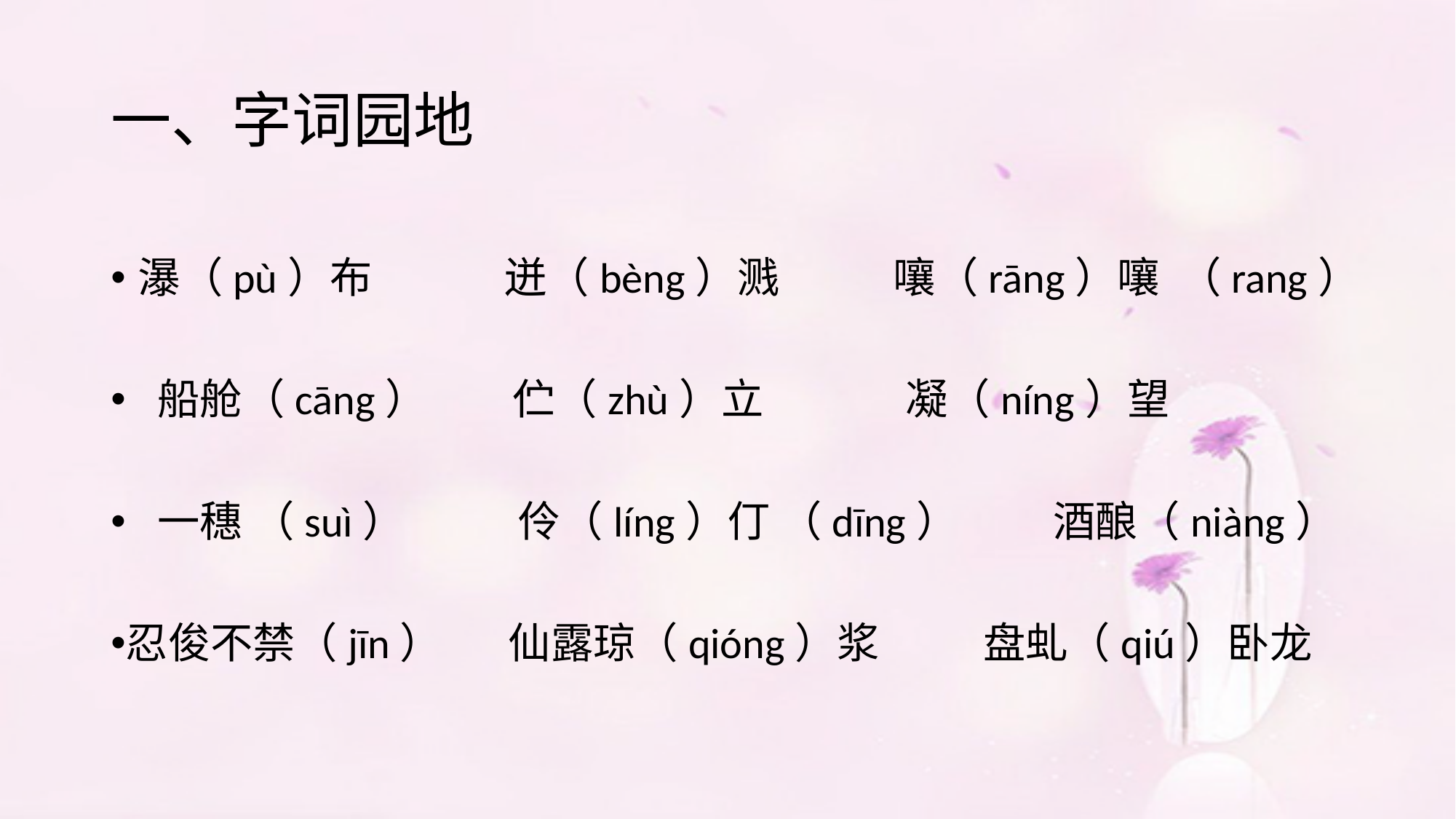

# 一、字词园地
瀑（pù）布              迸（bèng）溅            嚷（rāng）嚷  （rang）

 船舱（cāng）         伫（zhù）立               凝（níng）望

 一穗 （suì）            伶（líng）仃 （dīng）          酒酿（niàng）

忍俊不禁（jīn）       仙露琼（qióng）浆           盘虬（qiú）卧龙